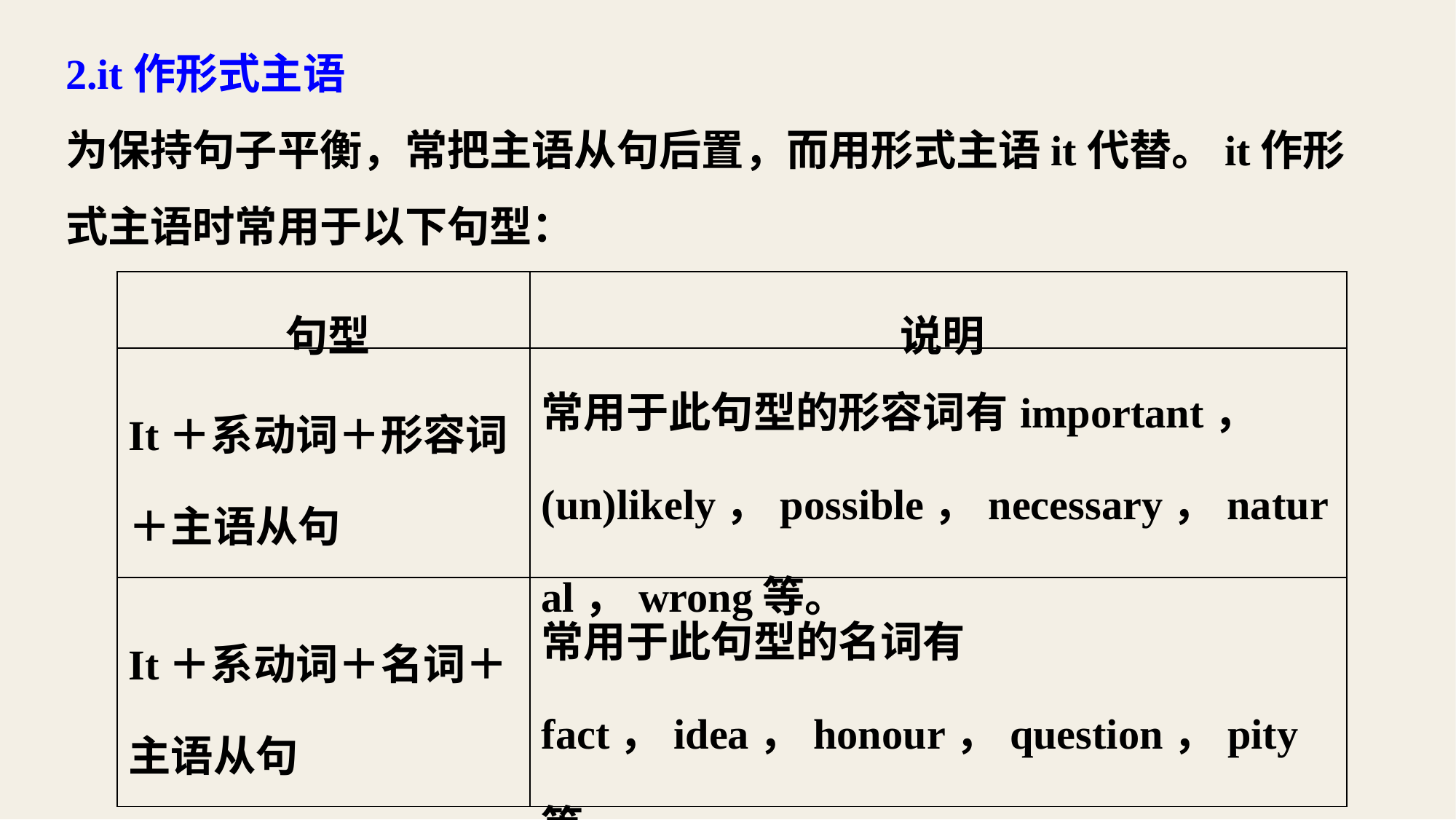

2.it作形式主语
为保持句子平衡，常把主语从句后置，而用形式主语it代替。it作形式主语时常用于以下句型：
| 句型 | 说明 |
| --- | --- |
| It＋系动词＋形容词＋主语从句 | 常用于此句型的形容词有important，(un)likely，possible，necessary，natural，wrong等。 |
| It＋系动词＋名词＋主语从句 | 常用于此句型的名词有fact，idea，honour，question，pity等。 |